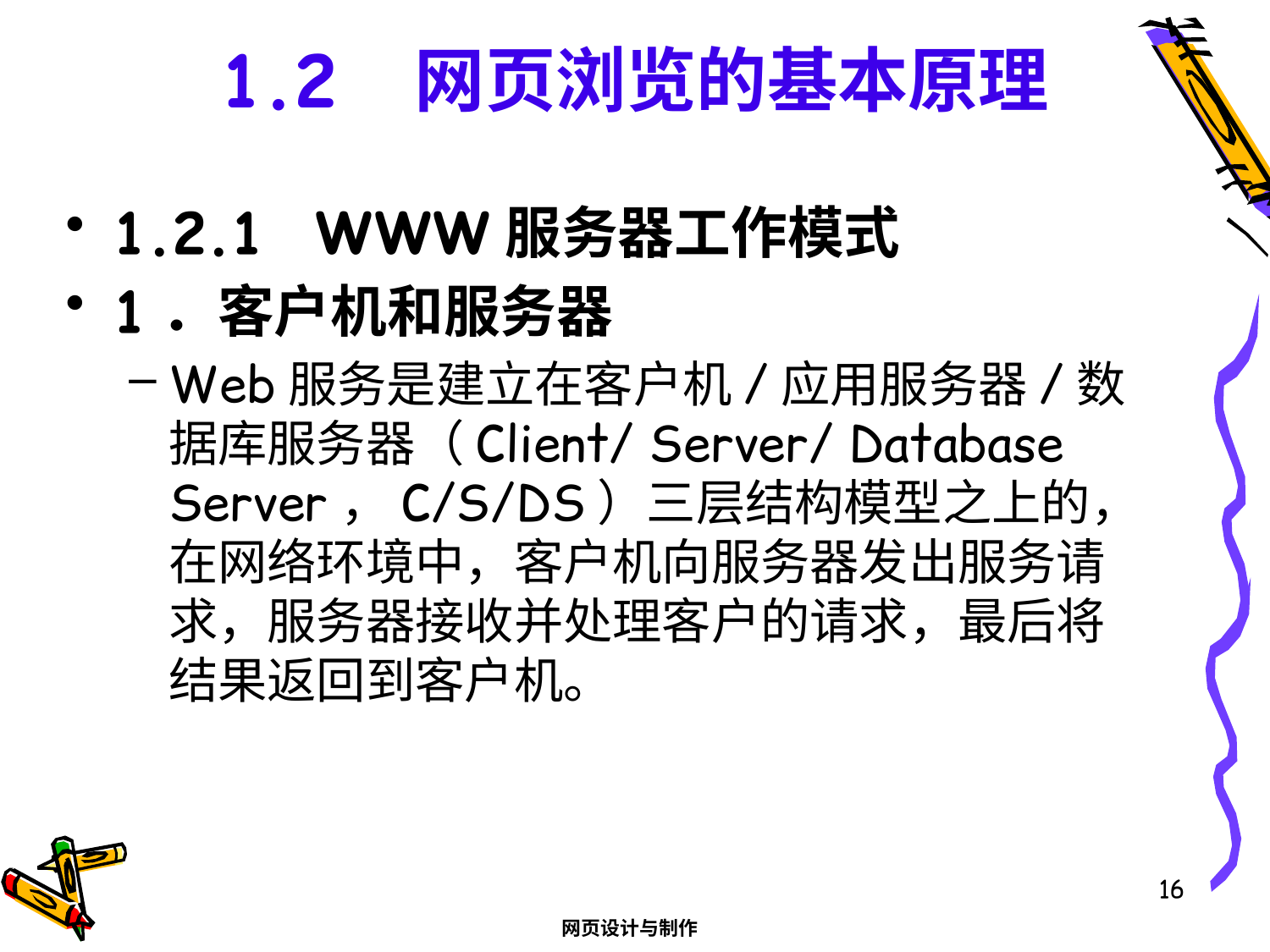

# 1.2  网页浏览的基本原理
1.2.1  WWW服务器工作模式
1．客户机和服务器
Web服务是建立在客户机/应用服务器/数据库服务器（Client/ Server/ Database Server，C/S/DS）三层结构模型之上的，在网络环境中，客户机向服务器发出服务请求，服务器接收并处理客户的请求，最后将结果返回到客户机。
16
网页设计与制作